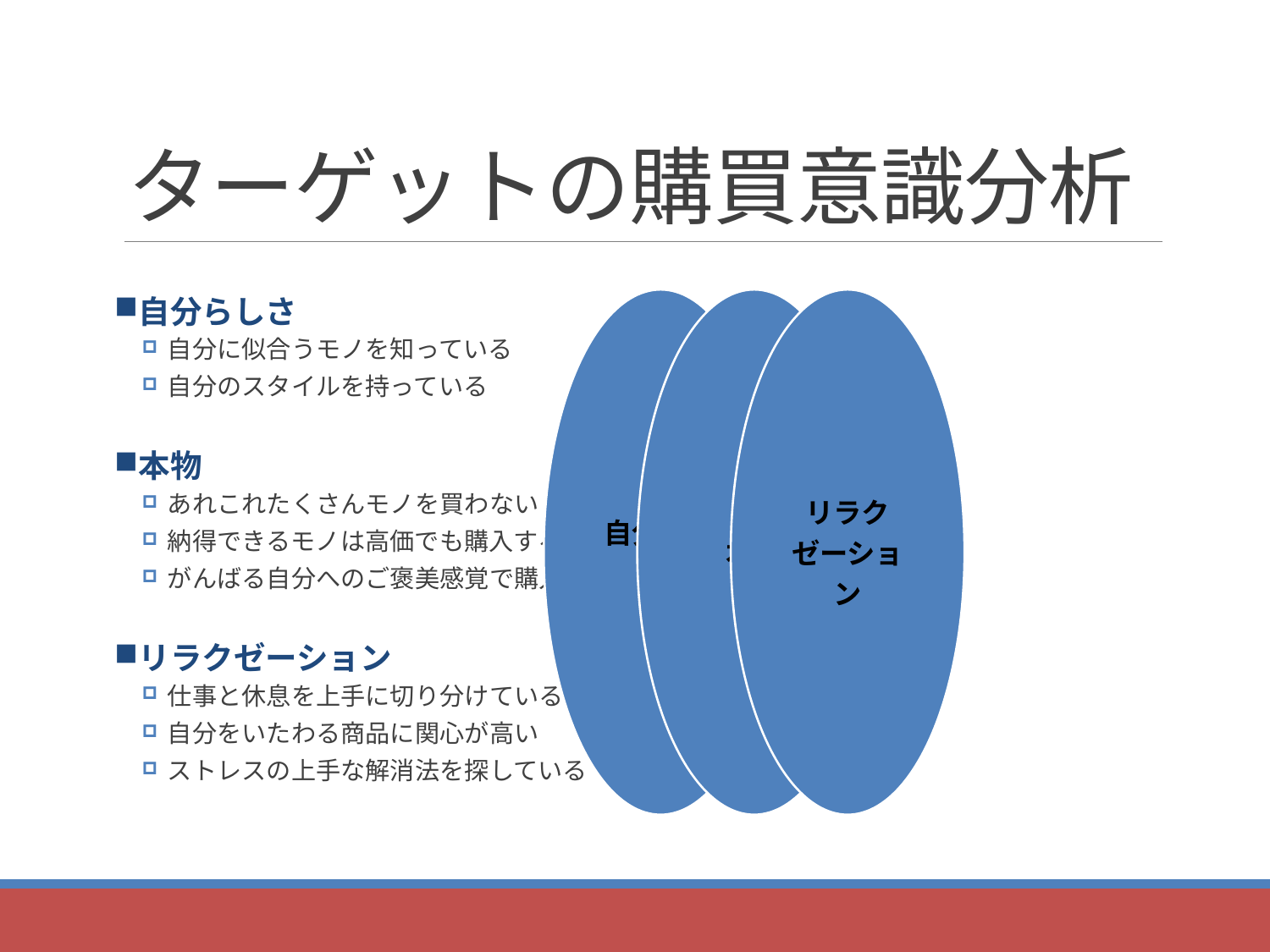

# ターゲットの購買意識分析
自分らしさ
自分に似合うモノを知っている
自分のスタイルを持っている
本物
あれこれたくさんモノを買わない
納得できるモノは高価でも購入する
がんばる自分へのご褒美感覚で購入する
リラクゼーション
仕事と休息を上手に切り分けている
自分をいたわる商品に関心が高い
ストレスの上手な解消法を探している
自分らしさ
本物
リラクゼーション